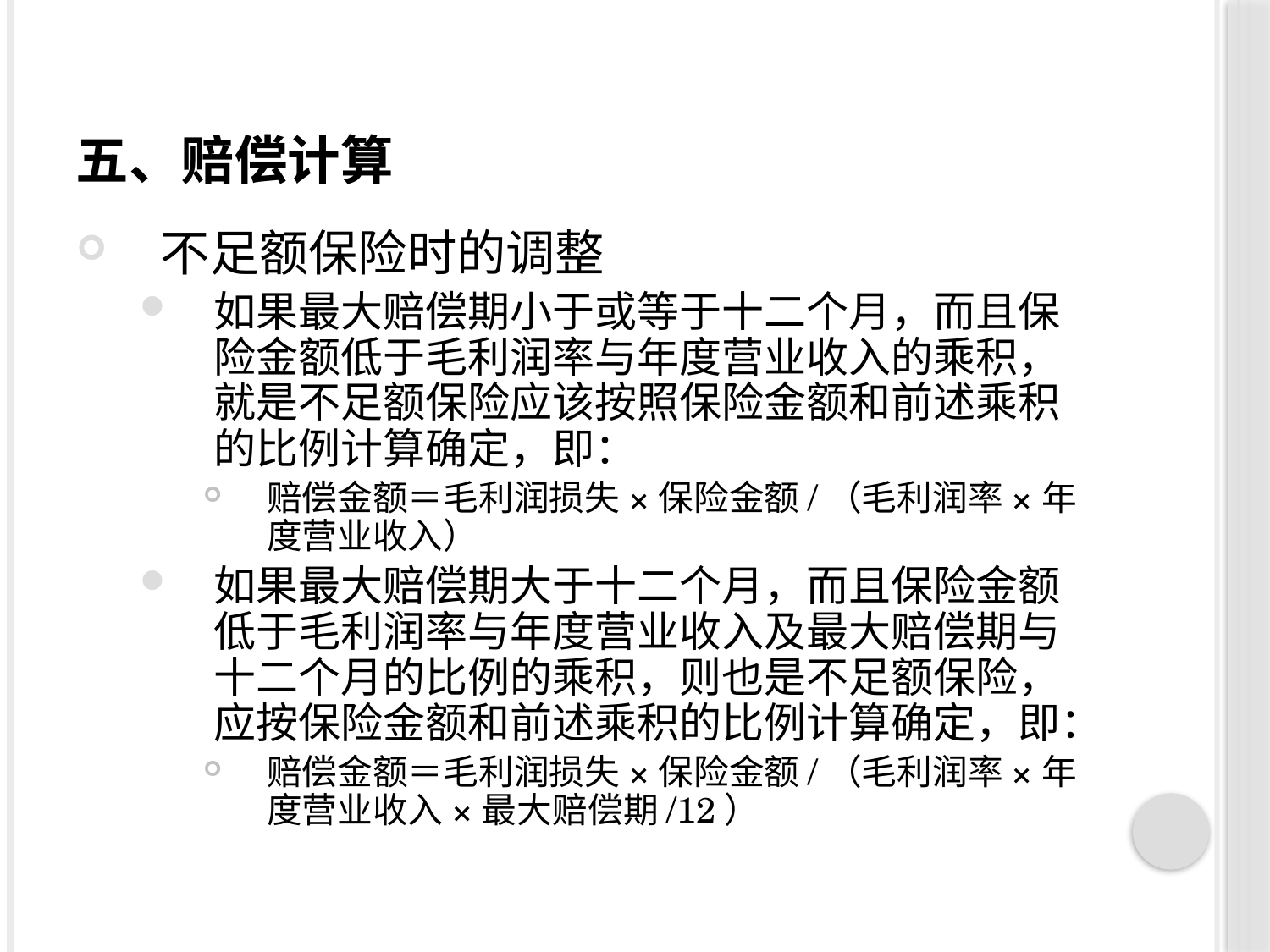

# 五、赔偿计算
不足额保险时的调整
如果最大赔偿期小于或等于十二个月，而且保险金额低于毛利润率与年度营业收入的乘积，就是不足额保险应该按照保险金额和前述乘积的比例计算确定，即：
赔偿金额＝毛利润损失×保险金额/（毛利润率×年度营业收入）
如果最大赔偿期大于十二个月，而且保险金额低于毛利润率与年度营业收入及最大赔偿期与十二个月的比例的乘积，则也是不足额保险，应按保险金额和前述乘积的比例计算确定，即：
赔偿金额＝毛利润损失×保险金额/（毛利润率×年度营业收入×最大赔偿期/12）